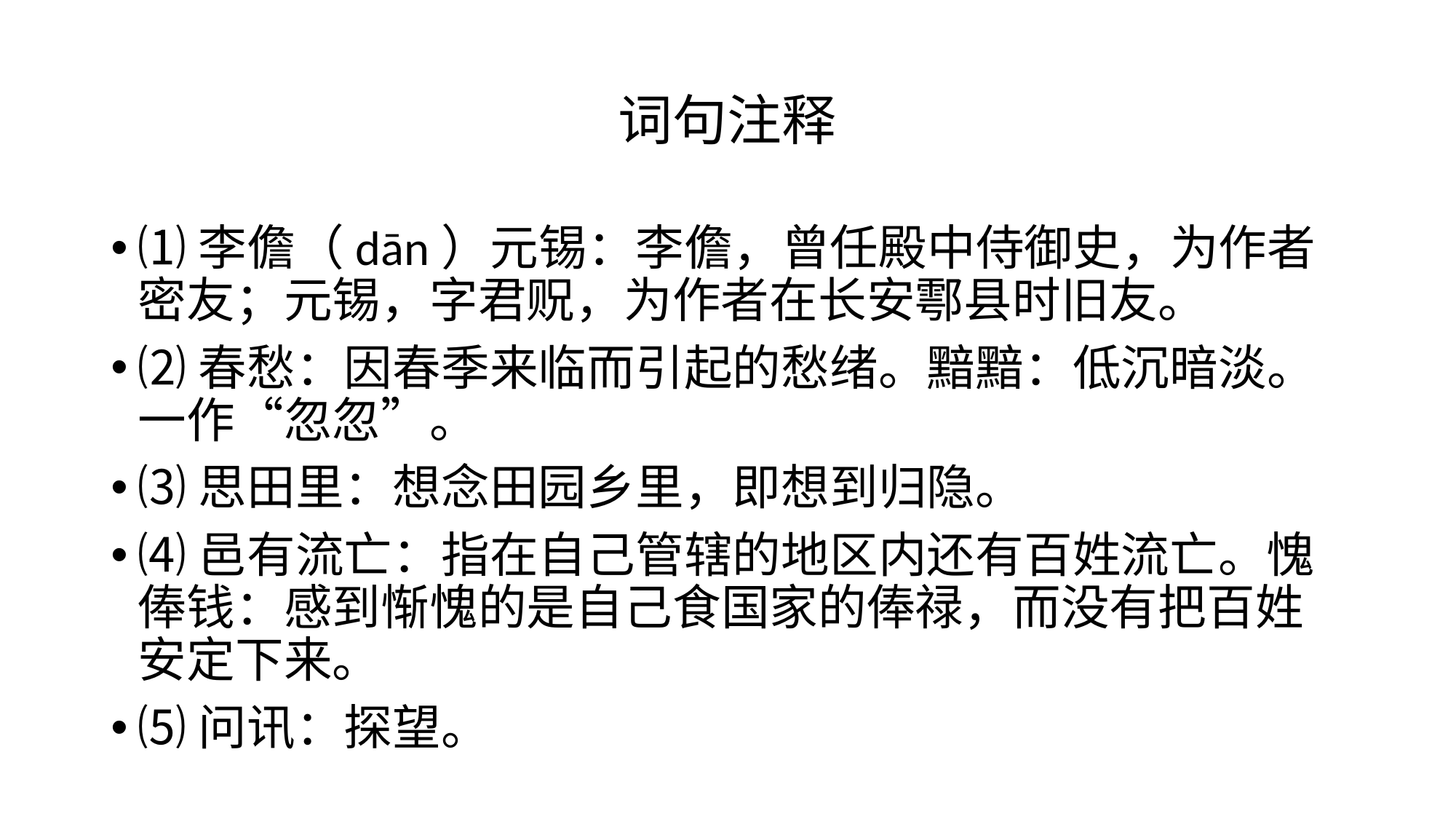

# 词句注释
⑴李儋（dān）元锡：李儋，曾任殿中侍御史，为作者密友；元锡，字君贶，为作者在长安鄠县时旧友。
⑵春愁：因春季来临而引起的愁绪。黯黯：低沉暗淡。一作“忽忽”。
⑶思田里：想念田园乡里，即想到归隐。
⑷邑有流亡：指在自己管辖的地区内还有百姓流亡。愧俸钱：感到惭愧的是自己食国家的俸禄，而没有把百姓安定下来。
⑸问讯：探望。